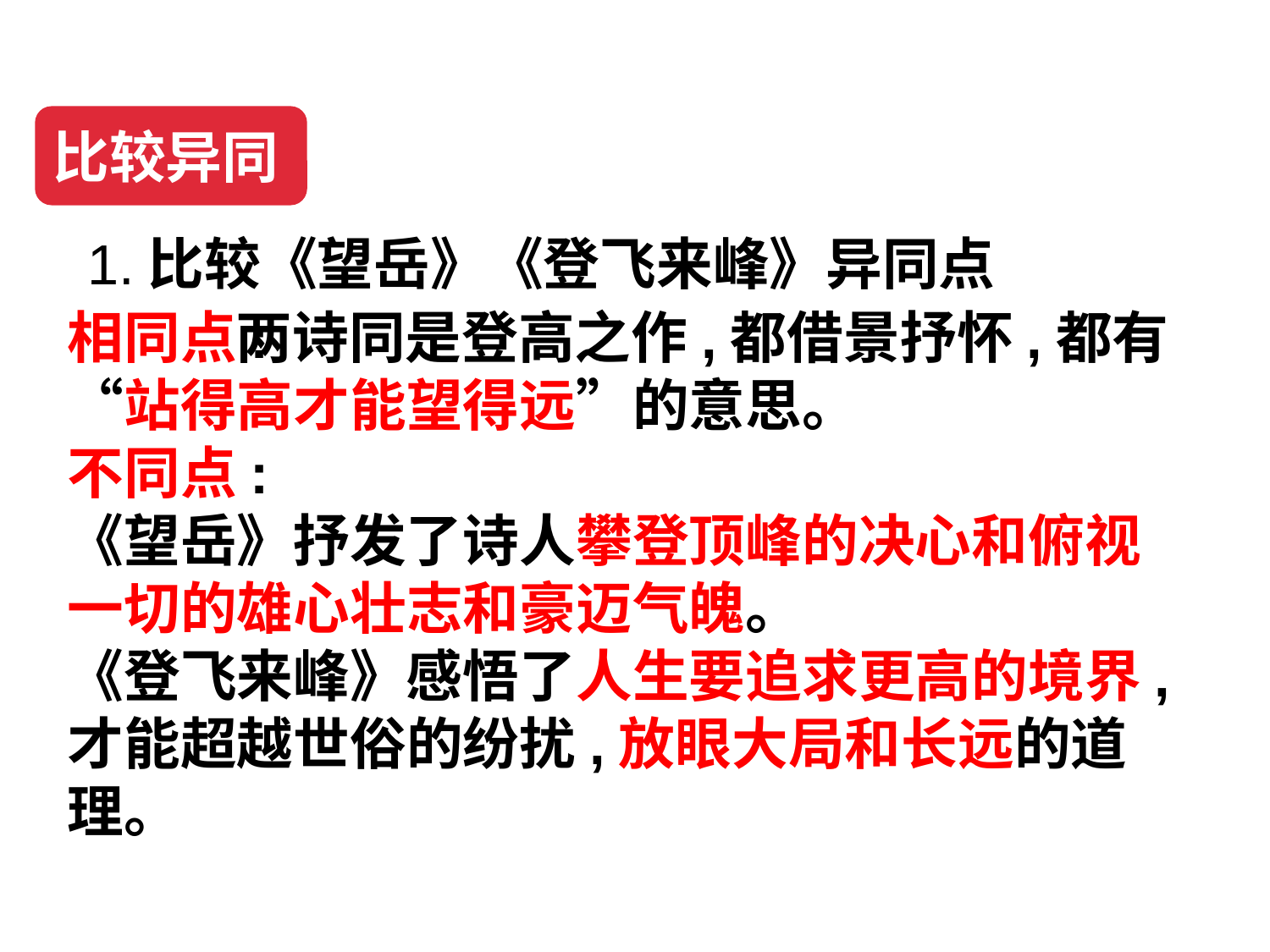

比较异同
# 1.比较《望岳》《登飞来峰》异同点
相同点:

不同点:
《望岳》抒发了诗人攀登顶峰的决心和俯视一切的雄心壮志和豪迈气魄。
《登飞来峰》感悟了人生要追求更高的境界,才能超越世俗的纷扰,放眼大局和长远的道理。
            两诗同是登高之作,都借景抒怀,都有“站得高才能望得远”的意思。